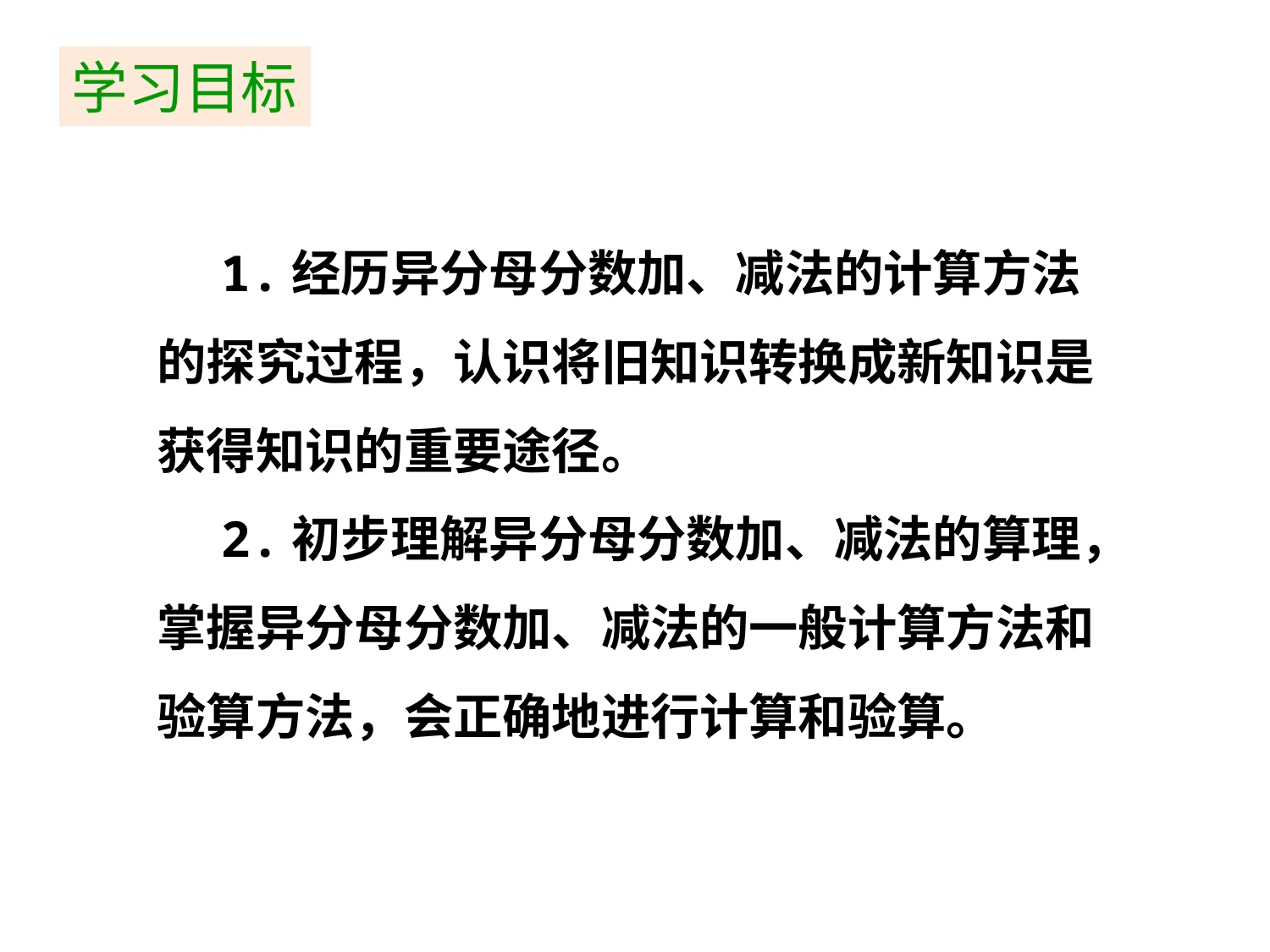

学习目标
1.经历异分母分数加、减法的计算方法的探究过程，认识将旧知识转换成新知识是获得知识的重要途径。
2.初步理解异分母分数加、减法的算理，掌握异分母分数加、减法的一般计算方法和验算方法，会正确地进行计算和验算。